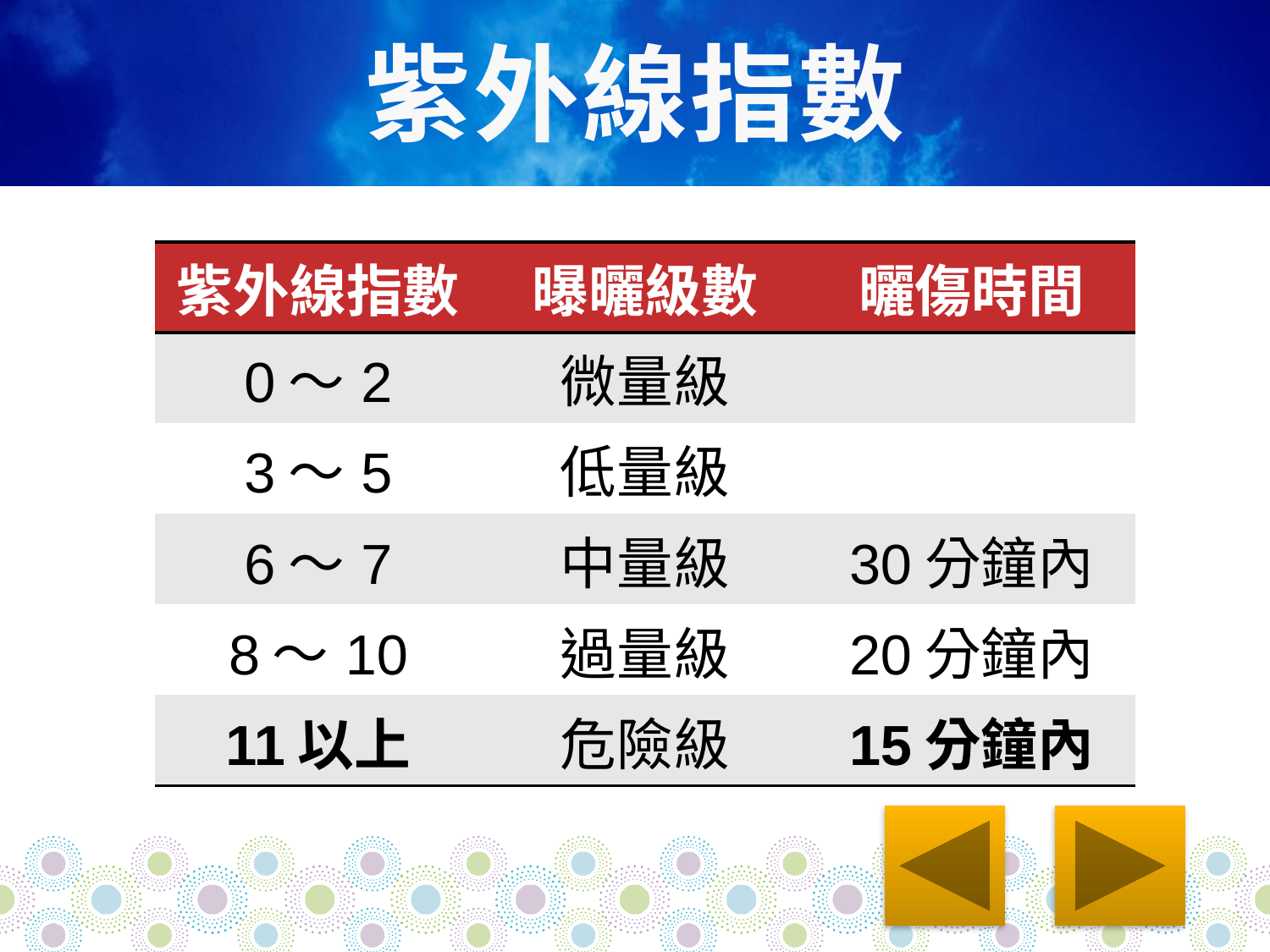

# 紫外線指數
| 紫外線指數 | 曝曬級數 | 曬傷時間 |
| --- | --- | --- |
| 0～2 | 微量級 |  |
| 3～5 | 低量級 |  |
| 6～7 | 中量級 | 30分鐘內 |
| 8～10 | 過量級 | 20分鐘內 |
| 11以上 | 危險級 | 15分鐘內 |